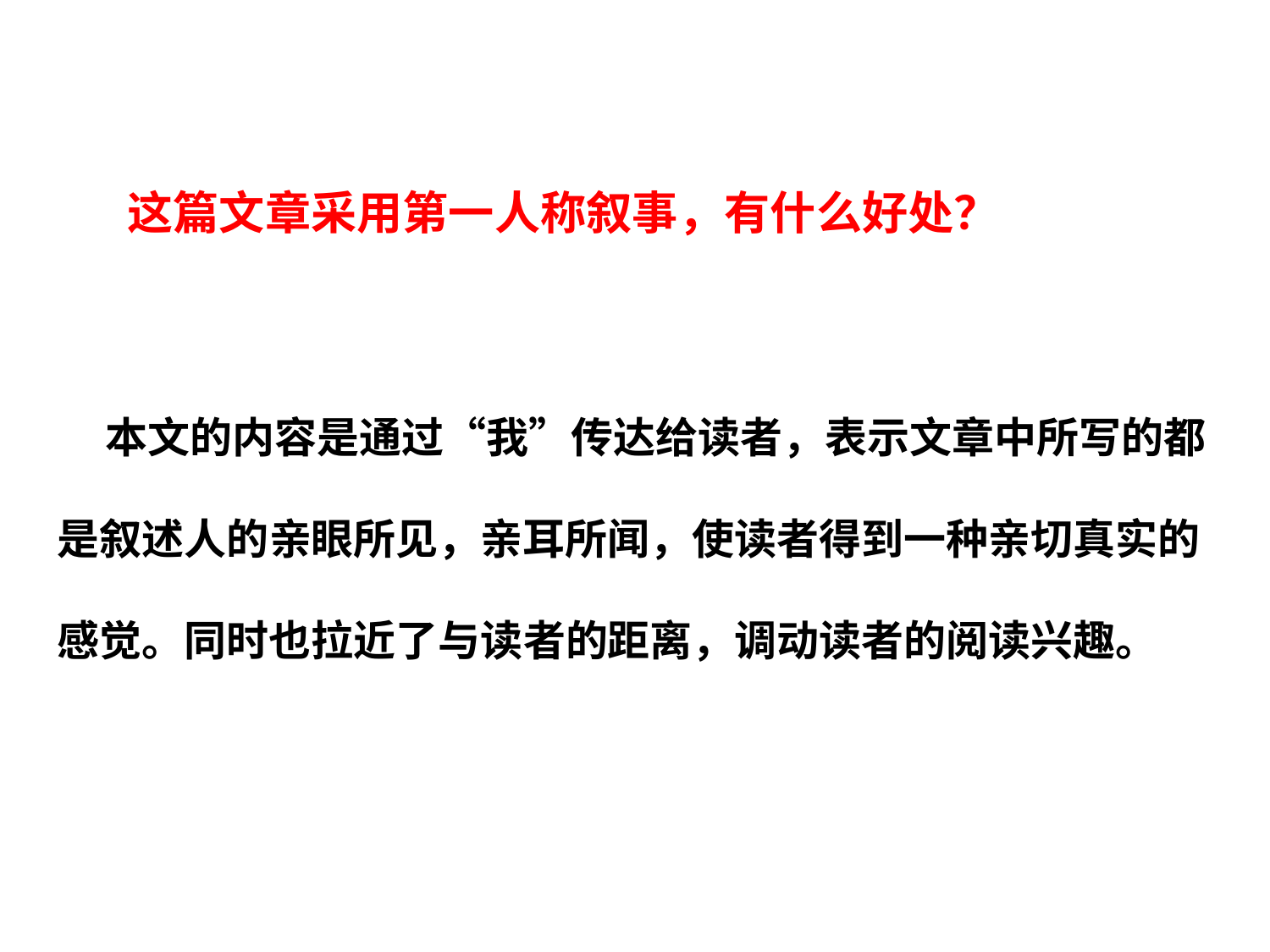

这篇文章采用第一人称叙事，有什么好处？
    本文的内容是通过“我”传达给读者，表示文章中所写的都是叙述人的亲眼所见，亲耳所闻，使读者得到一种亲切真实的感觉。同时也拉近了与读者的距离，调动读者的阅读兴趣。